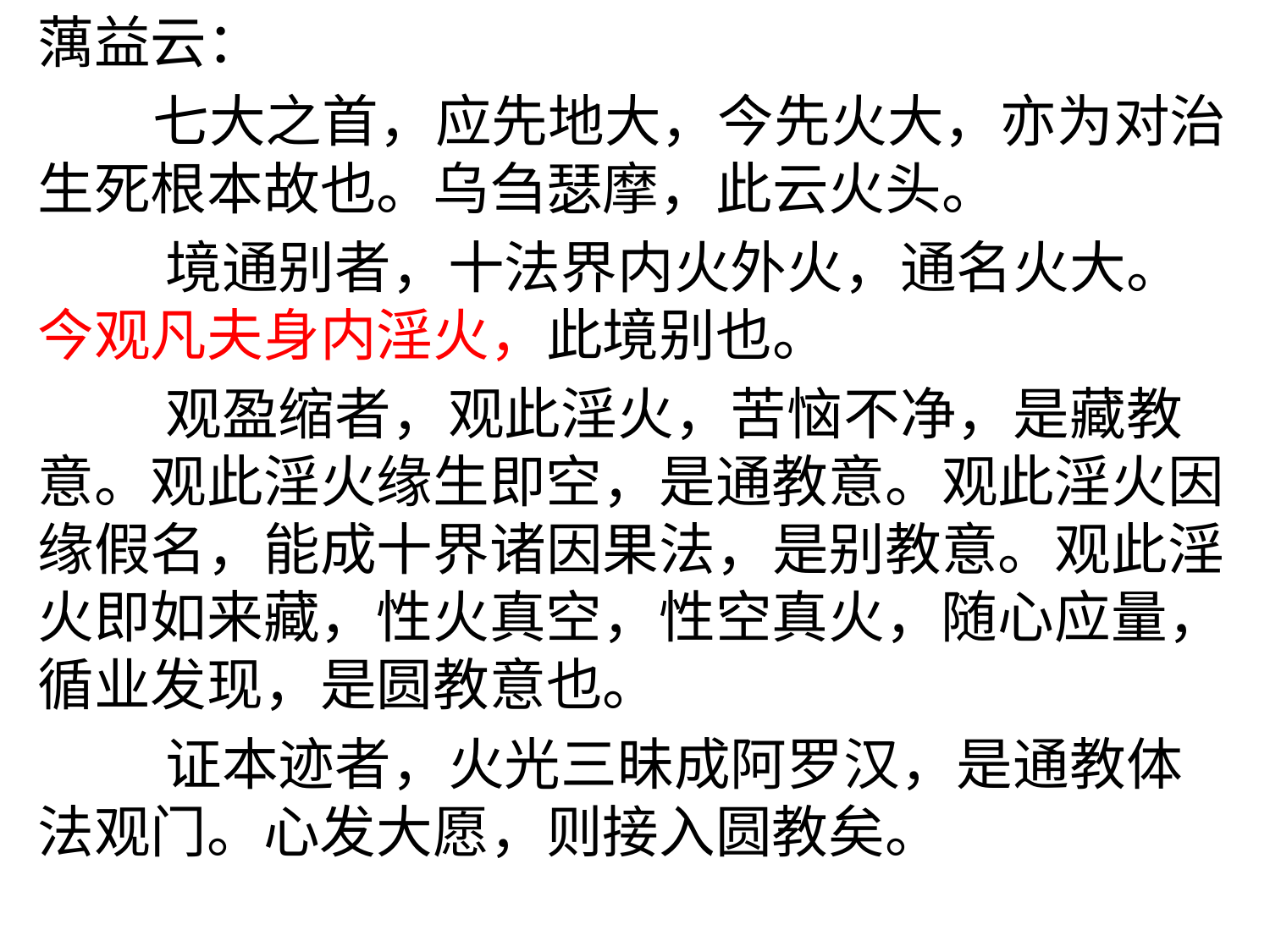

蕅益云：
        七大之首，应先地大，今先火大，亦为对治生死根本故也。乌刍瑟摩，此云火头。
         境通别者，十法界内火外火，通名火大。今观凡夫身内淫火，此境别也。
         观盈缩者，观此淫火，苦恼不净，是藏教意。观此淫火缘生即空，是通教意。观此淫火因缘假名，能成十界诸因果法，是别教意。观此淫火即如来藏，性火真空，性空真火，随心应量，循业发现，是圆教意也。
         证本迹者，火光三昧成阿罗汉，是通教体法观门。心发大愿，则接入圆教矣。